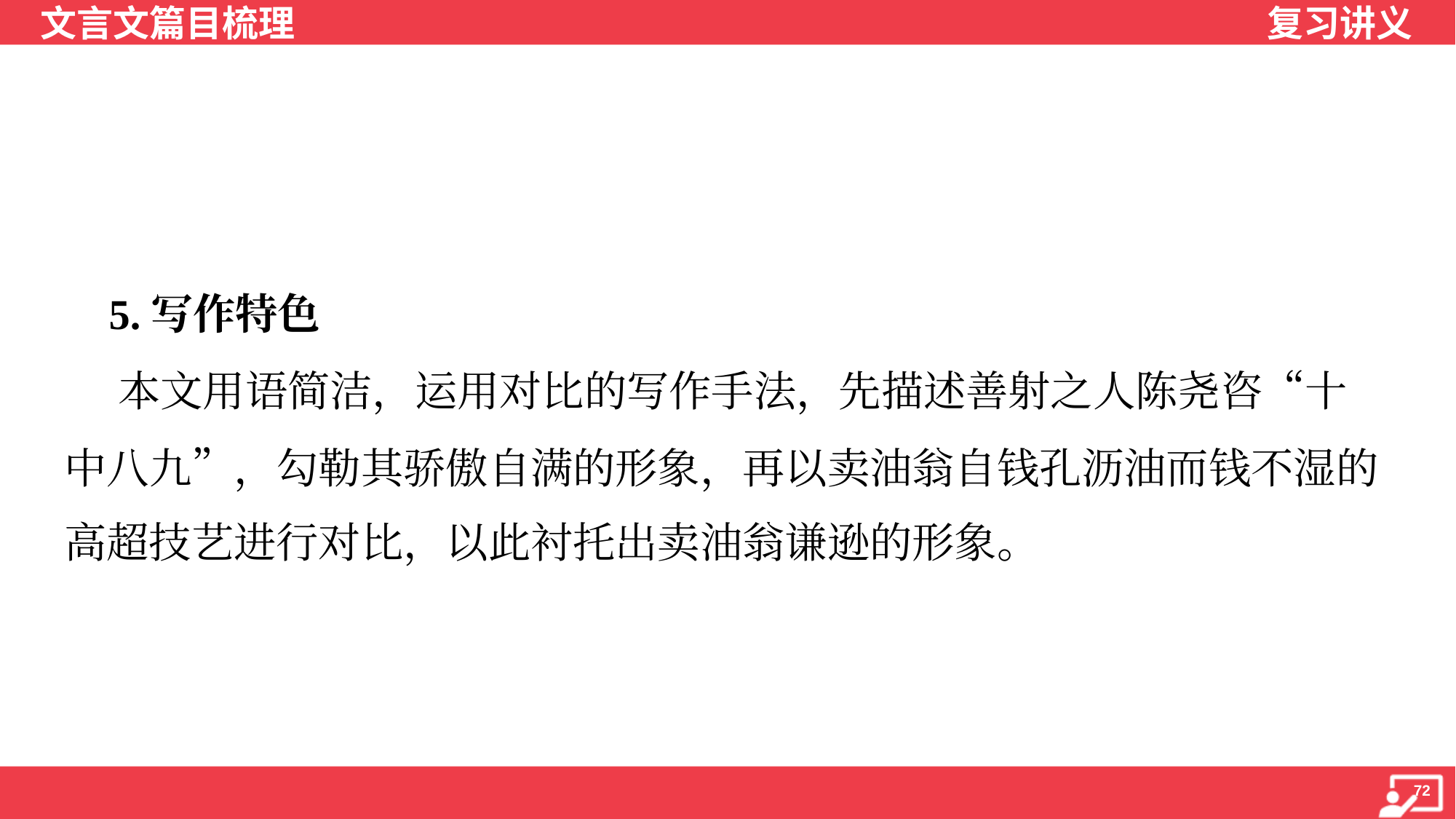

5.写作特色
    本文用语简洁，运用对比的写作手法，先描述善射之人陈尧咨“十
中八九”，勾勒其骄傲自满的形象，再以卖油翁自钱孔沥油而钱不湿的
高超技艺进行对比，以此衬托出卖油翁谦逊的形象。